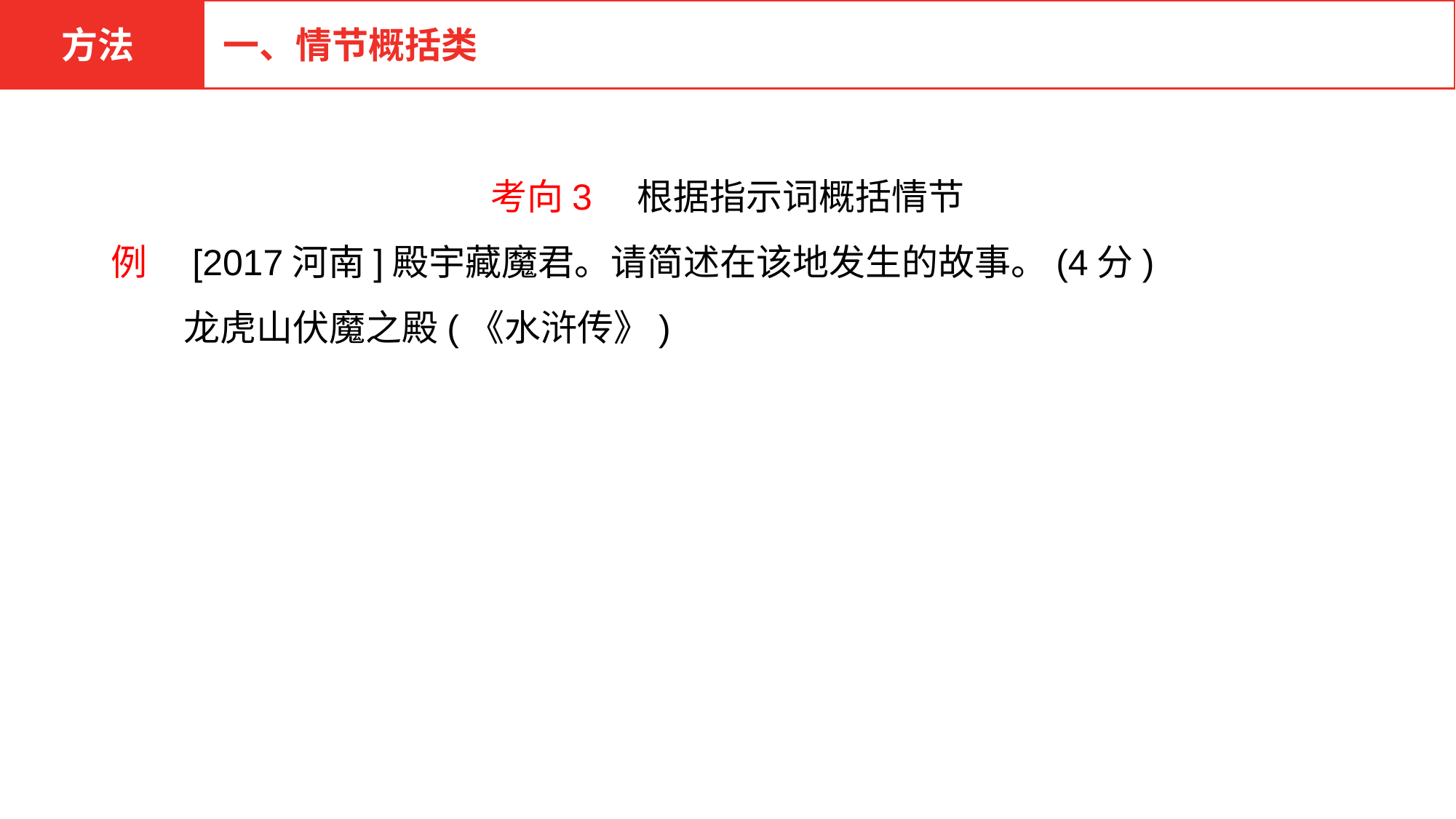

方法
一、情节概括类
考向3　根据指示词概括情节
例　[2017河南]殿宇藏魔君。请简述在该地发生的故事。(4分)
　　龙虎山伏魔之殿(《水浒传》)